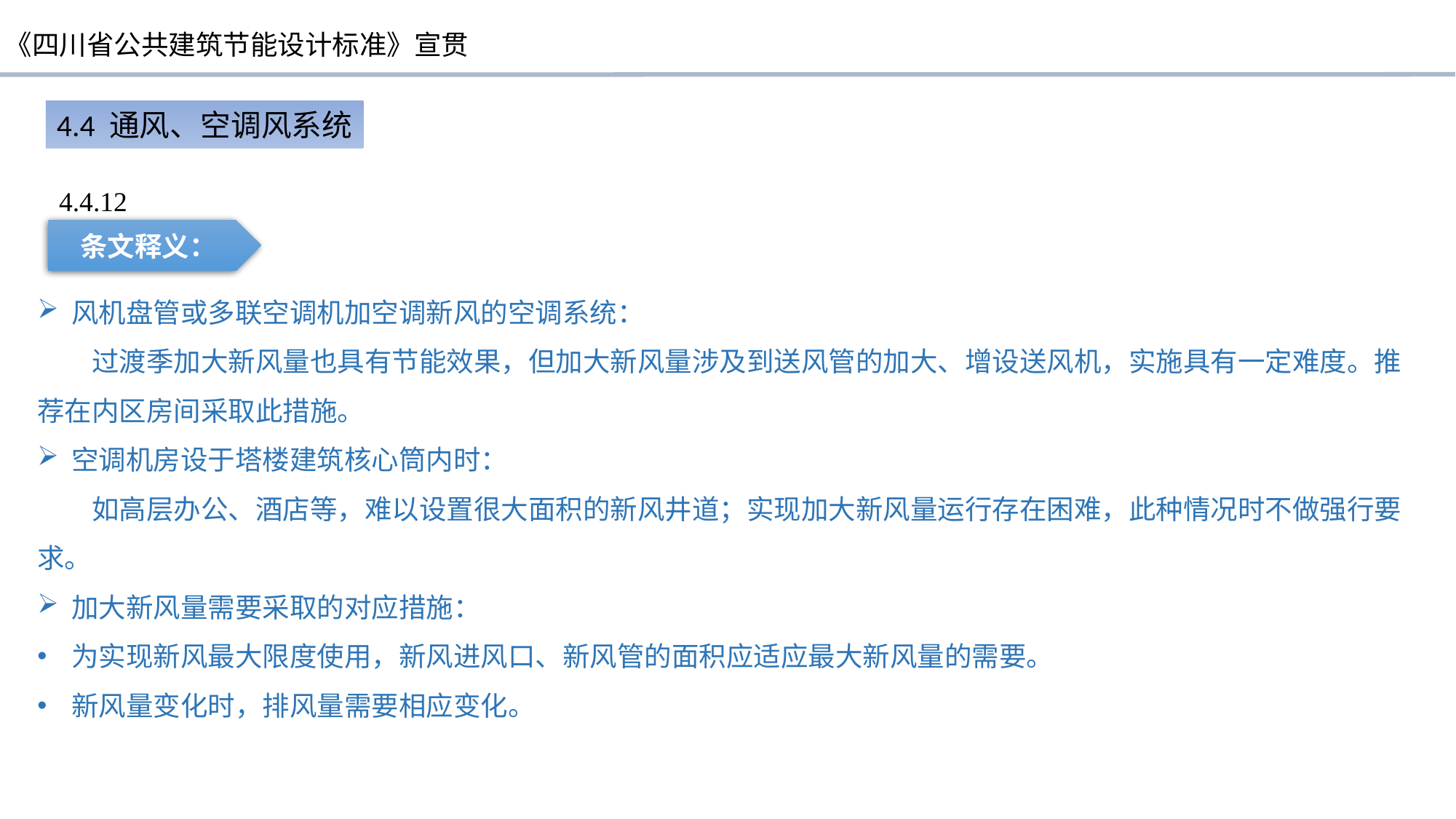

4.4 通风、空调风系统
4.4.12
条文释义：

风机盘管或多联空调机加空调新风的空调系统：
过渡季加大新风量也具有节能效果，但加大新风量涉及到送风管的加大、增设送风机，实施具有一定难度。推荐在内区房间采取此措施。
空调机房设于塔楼建筑核心筒内时：
如高层办公、酒店等，难以设置很大面积的新风井道；实现加大新风量运行存在困难，此种情况时不做强行要求。
加大新风量需要采取的对应措施：
为实现新风最大限度使用，新风进风口、新风管的面积应适应最大新风量的需要。
新风量变化时，排风量需要相应变化。